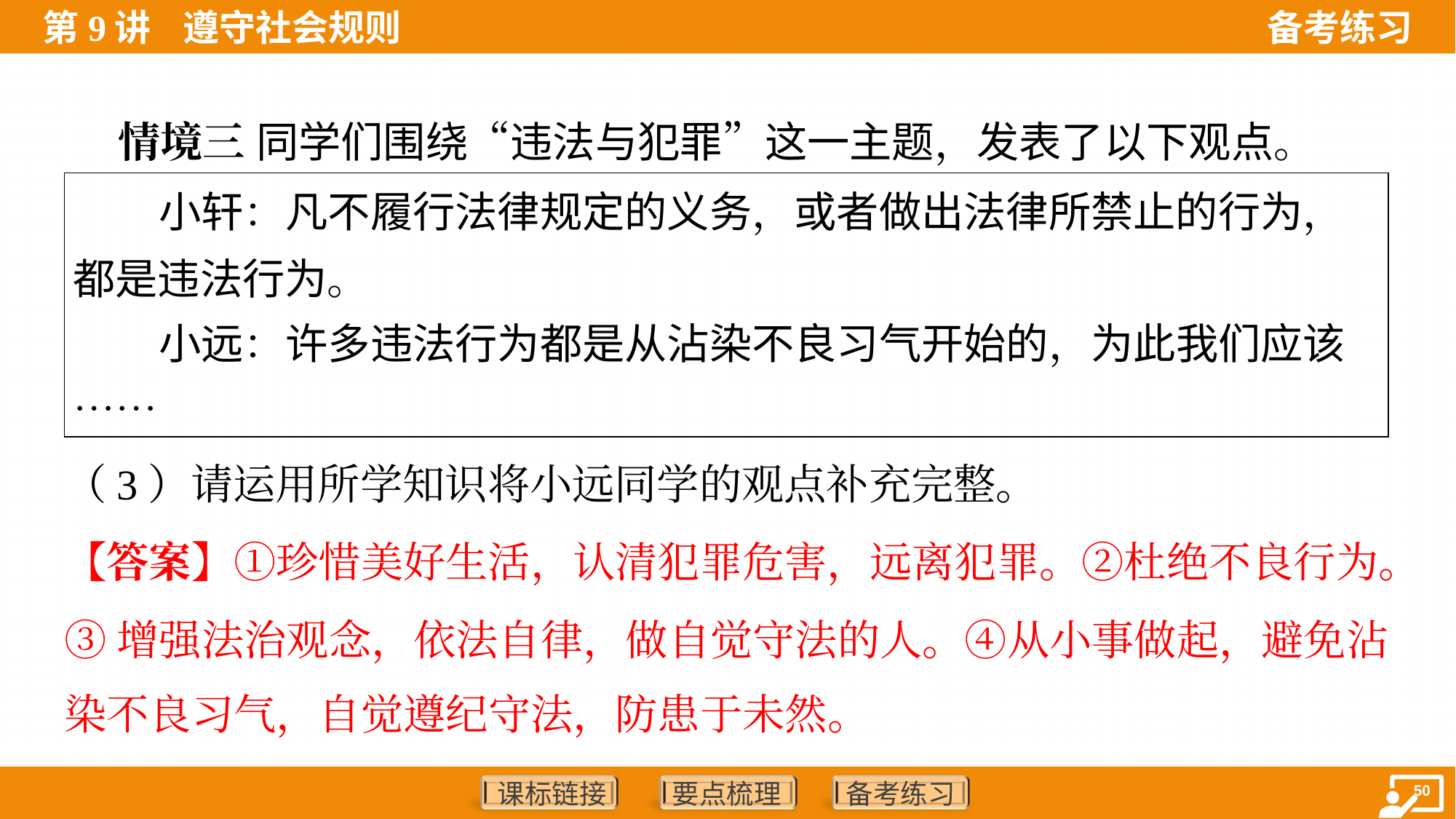

情境三 同学们围绕“违法与犯罪”这一主题，发表了以下观点。
| 小轩：凡不履行法律规定的义务，或者做出法律所禁止的行为，都是违法行为。 小远：许多违法行为都是从沾染不良习气开始的，为此我们应该…… |
| --- |
（3）请运用所学知识将小远同学的观点补充完整。
【答案】①珍惜美好生活，认清犯罪危害，远离犯罪。②杜绝不良行为。
③增强法治观念，依法自律，做自觉守法的人。④从小事做起，避免沾
染不良习气，自觉遵纪守法，防患于未然。